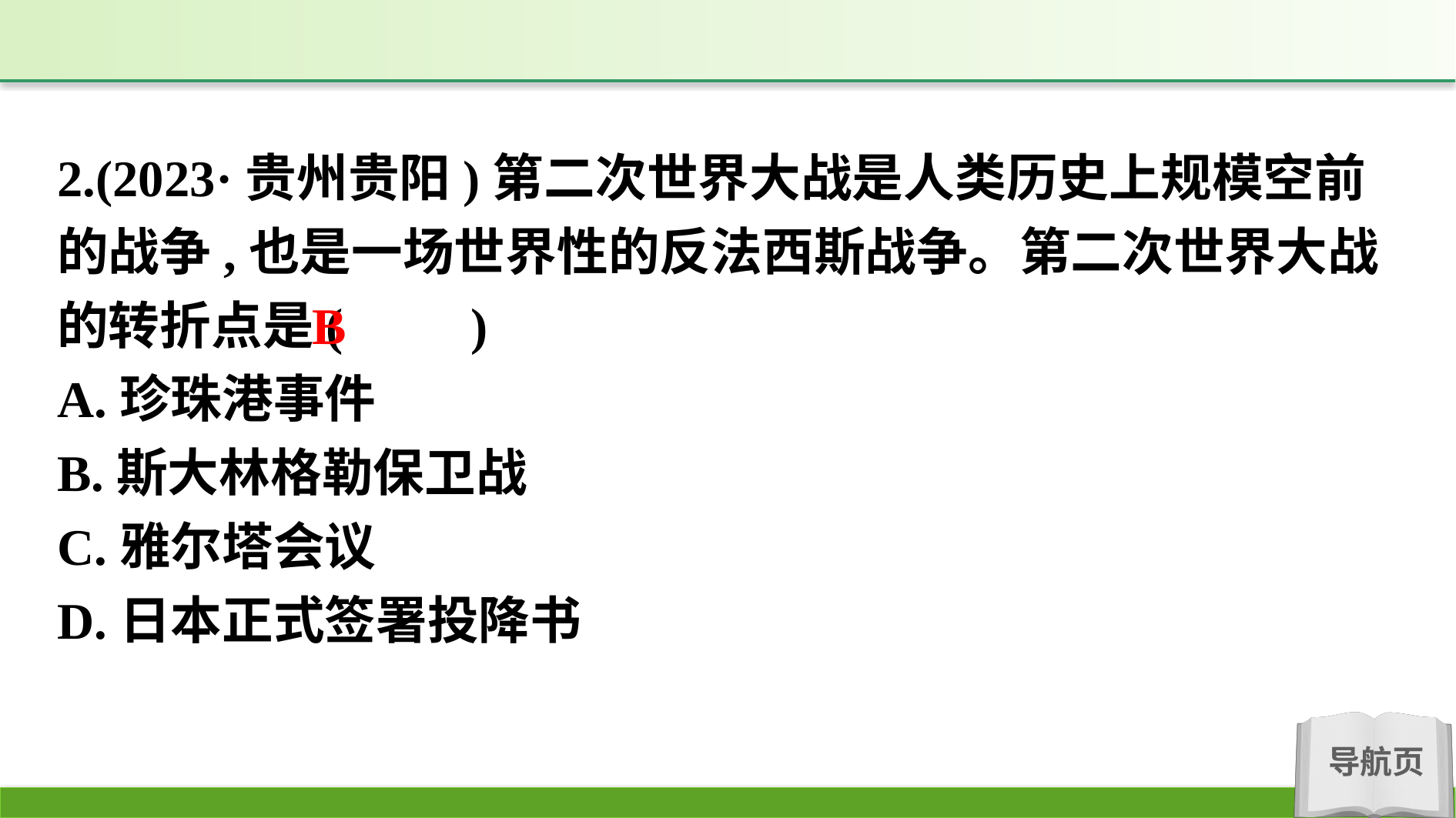

2.(2023·贵州贵阳)第二次世界大战是人类历史上规模空前的战争,也是一场世界性的反法西斯战争。第二次世界大战的转折点是(　　)
A.珍珠港事件
B.斯大林格勒保卫战
C.雅尔塔会议
D.日本正式签署投降书
B